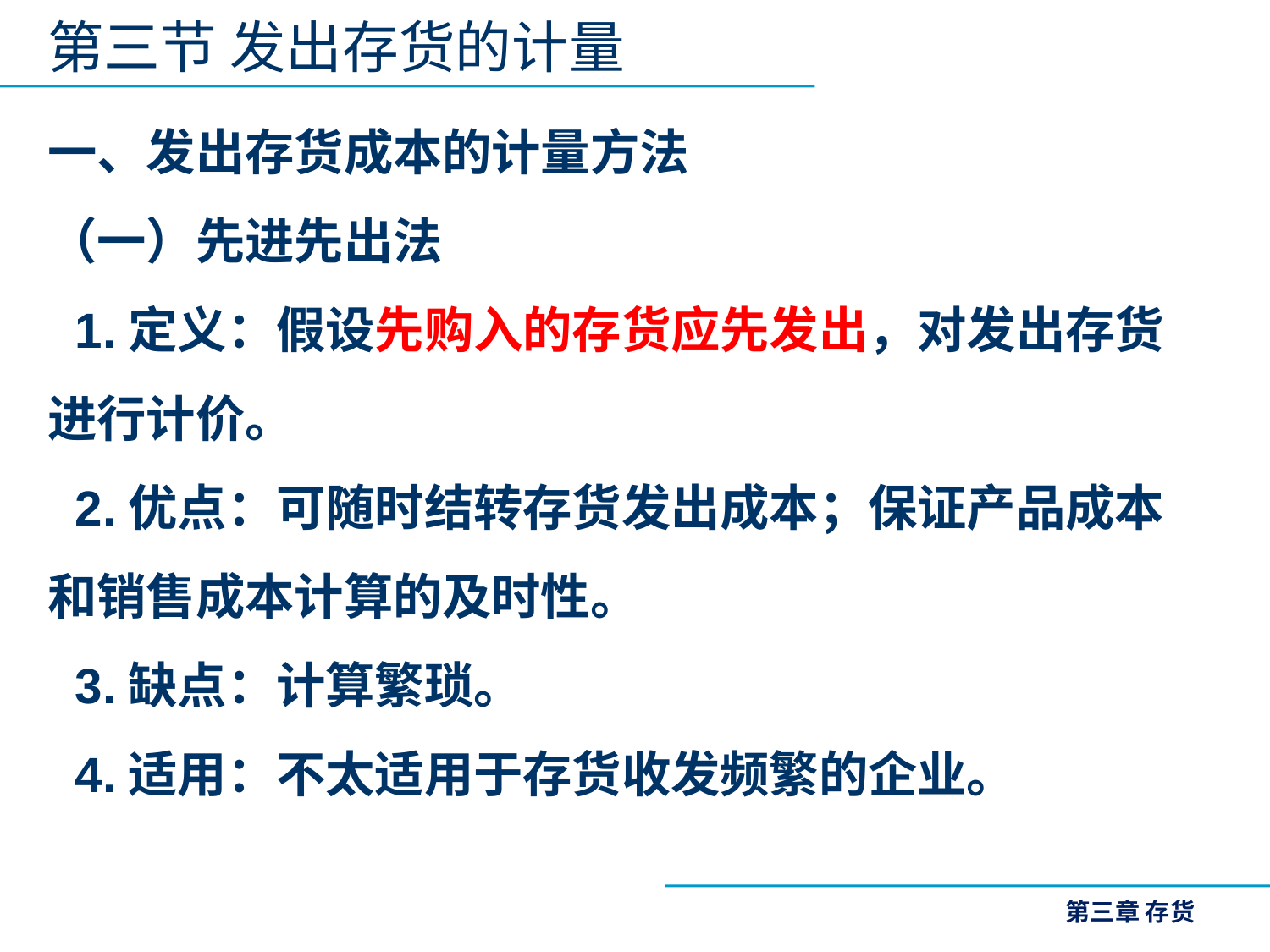

第三节 发出存货的计量
一、发出存货成本的计量方法
（一）先进先出法
  1.定义：假设先购入的存货应先发出，对发出存货进行计价。
  2.优点：可随时结转存货发出成本；保证产品成本和销售成本计算的及时性。
  3.缺点：计算繁琐。
  4.适用：不太适用于存货收发频繁的企业。